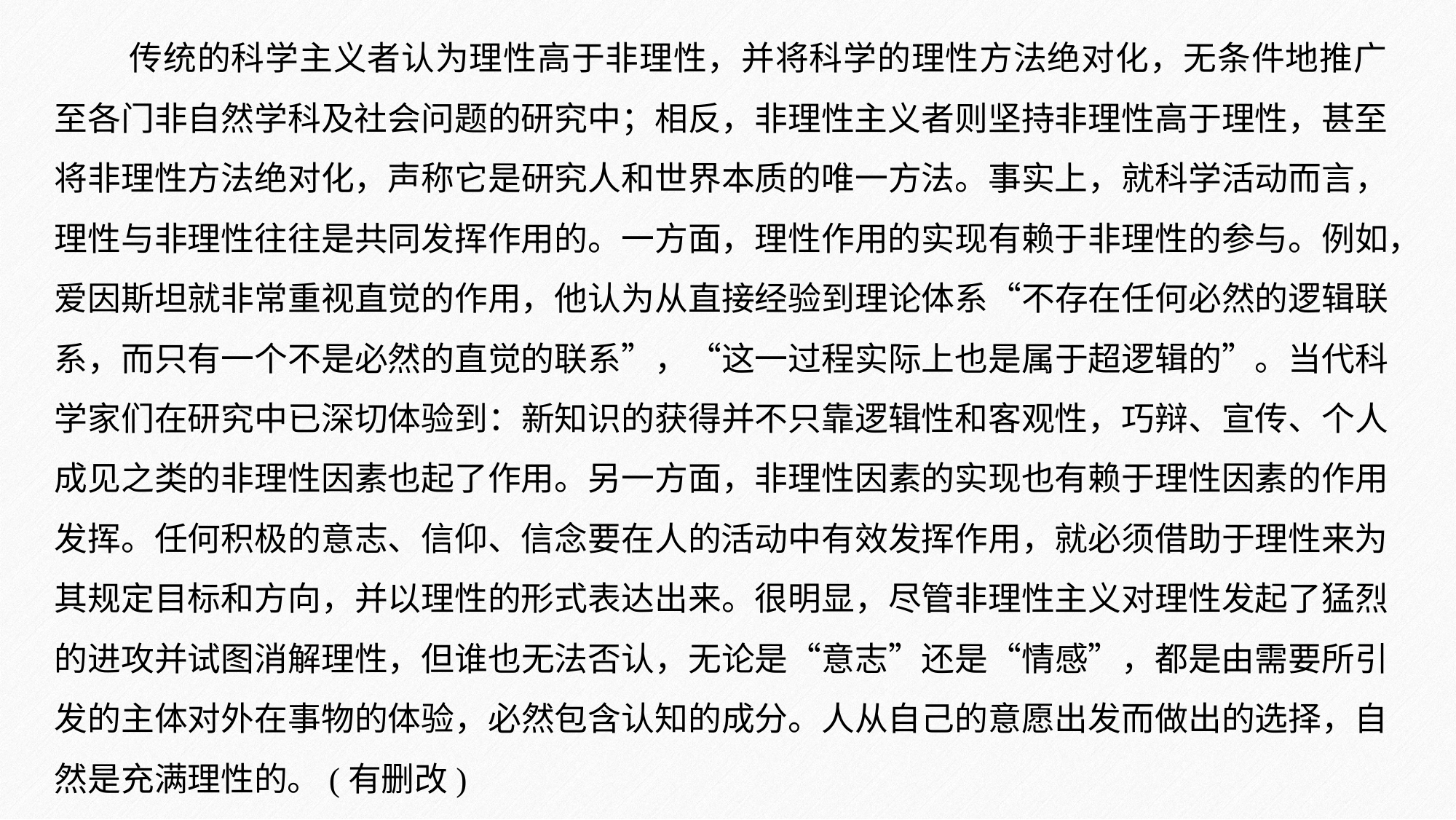

传统的科学主义者认为理性高于非理性，并将科学的理性方法绝对化，无条件地推广至各门非自然学科及社会问题的研究中；相反，非理性主义者则坚持非理性高于理性，甚至将非理性方法绝对化，声称它是研究人和世界本质的唯一方法。事实上，就科学活动而言，理性与非理性往往是共同发挥作用的。一方面，理性作用的实现有赖于非理性的参与。例如，爱因斯坦就非常重视直觉的作用，他认为从直接经验到理论体系“不存在任何必然的逻辑联系，而只有一个不是必然的直觉的联系”，“这一过程实际上也是属于超逻辑的”。当代科学家们在研究中已深切体验到：新知识的获得并不只靠逻辑性和客观性，巧辩、宣传、个人成见之类的非理性因素也起了作用。另一方面，非理性因素的实现也有赖于理性因素的作用发挥。任何积极的意志、信仰、信念要在人的活动中有效发挥作用，就必须借助于理性来为其规定目标和方向，并以理性的形式表达出来。很明显，尽管非理性主义对理性发起了猛烈的进攻并试图消解理性，但谁也无法否认，无论是“意志”还是“情感”，都是由需要所引发的主体对外在事物的体验，必然包含认知的成分。人从自己的意愿出发而做出的选择，自然是充满理性的。(有删改)